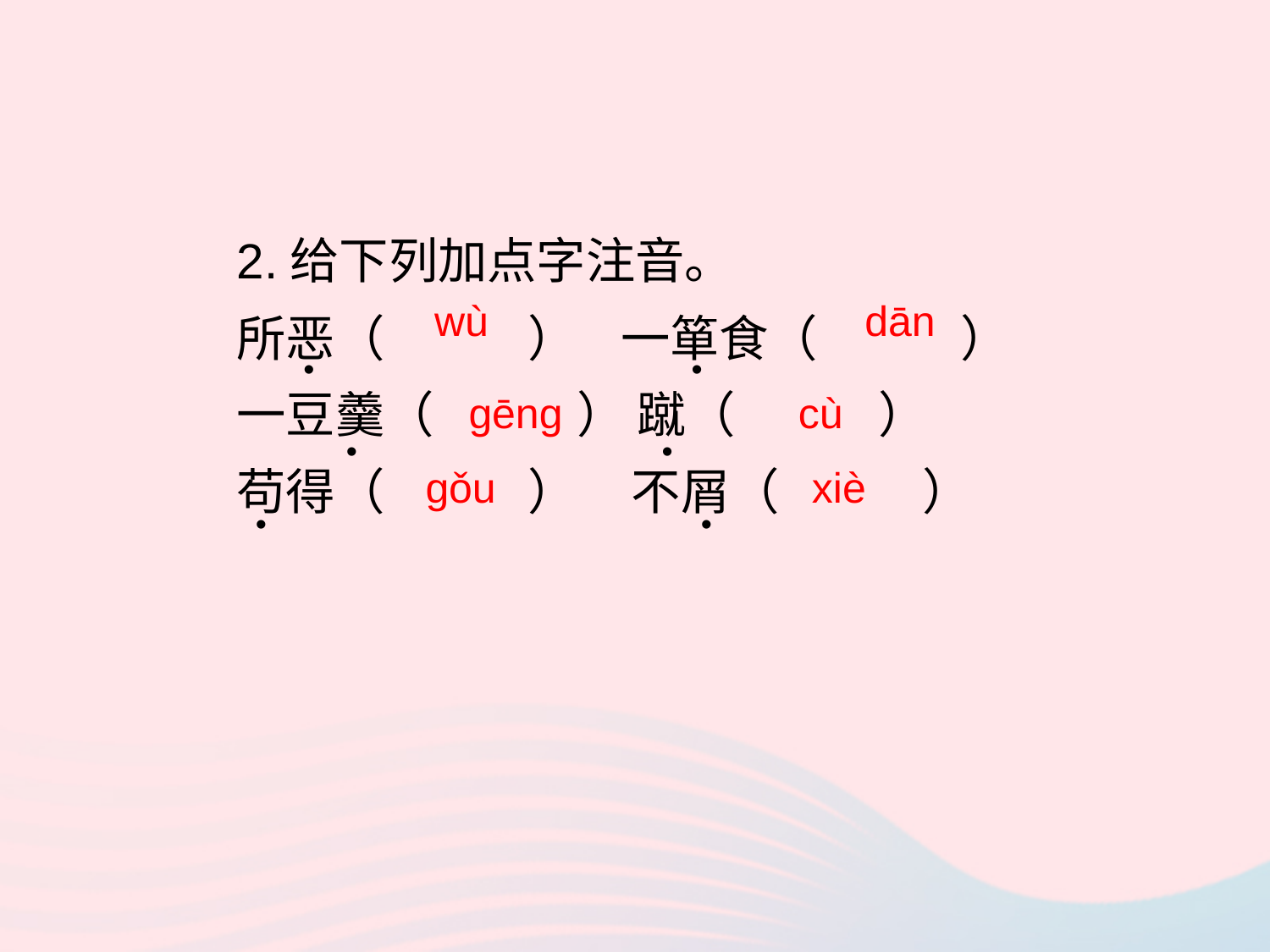

2.给下列加点字注音。
所恶（             ）    一箪食（             ）
一豆羹（             ） 蹴（             ）
苟得（             ）     不屑（             ）
wù
dān
•
•
gēng
cù
•
•
gǒu
xiè
•
•